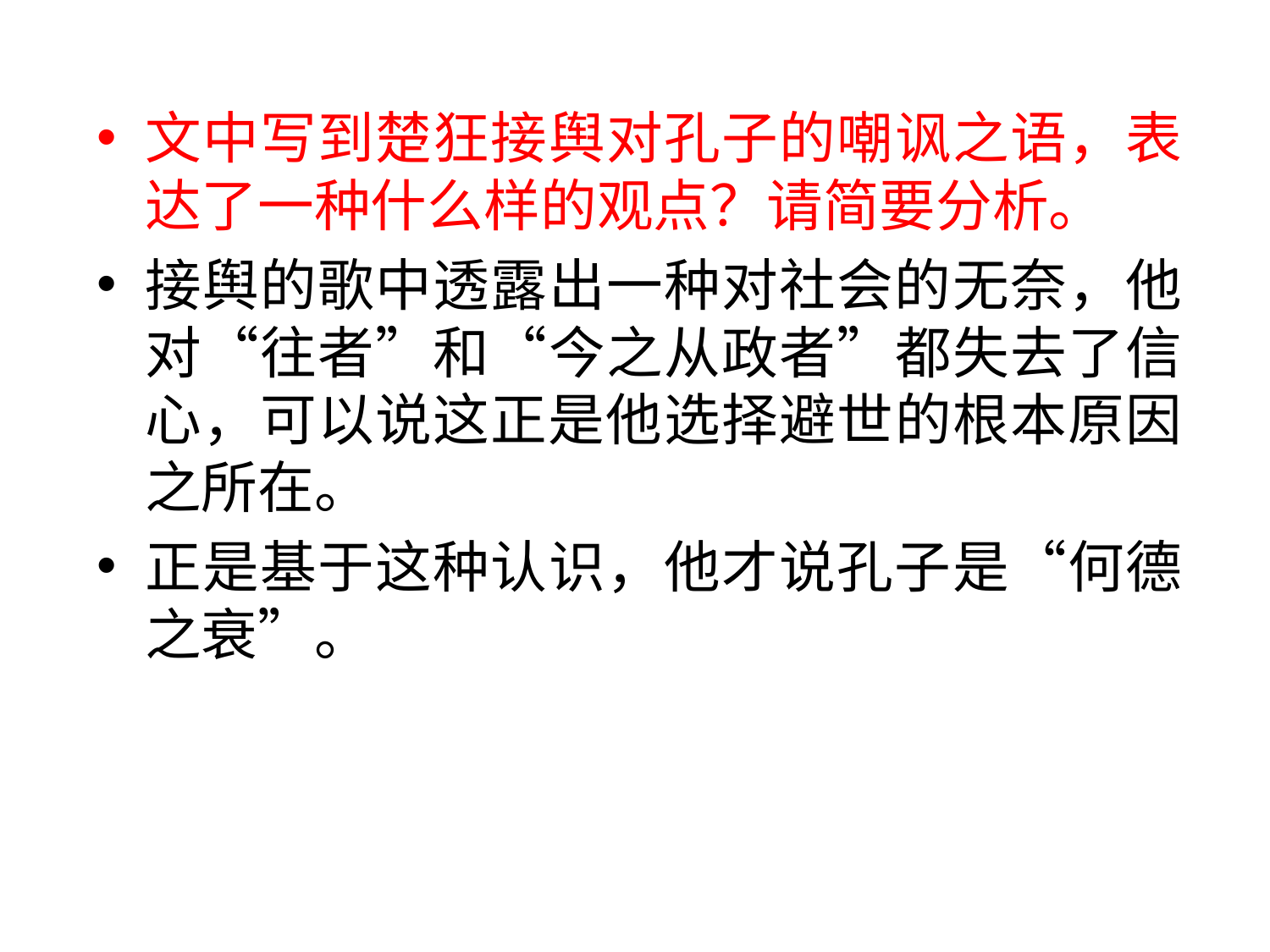

文中写到楚狂接舆对孔子的嘲讽之语，表达了一种什么样的观点？请简要分析。
接舆的歌中透露出一种对社会的无奈，他对“往者”和“今之从政者”都失去了信心，可以说这正是他选择避世的根本原因之所在。
正是基于这种认识，他才说孔子是“何德之衰”。